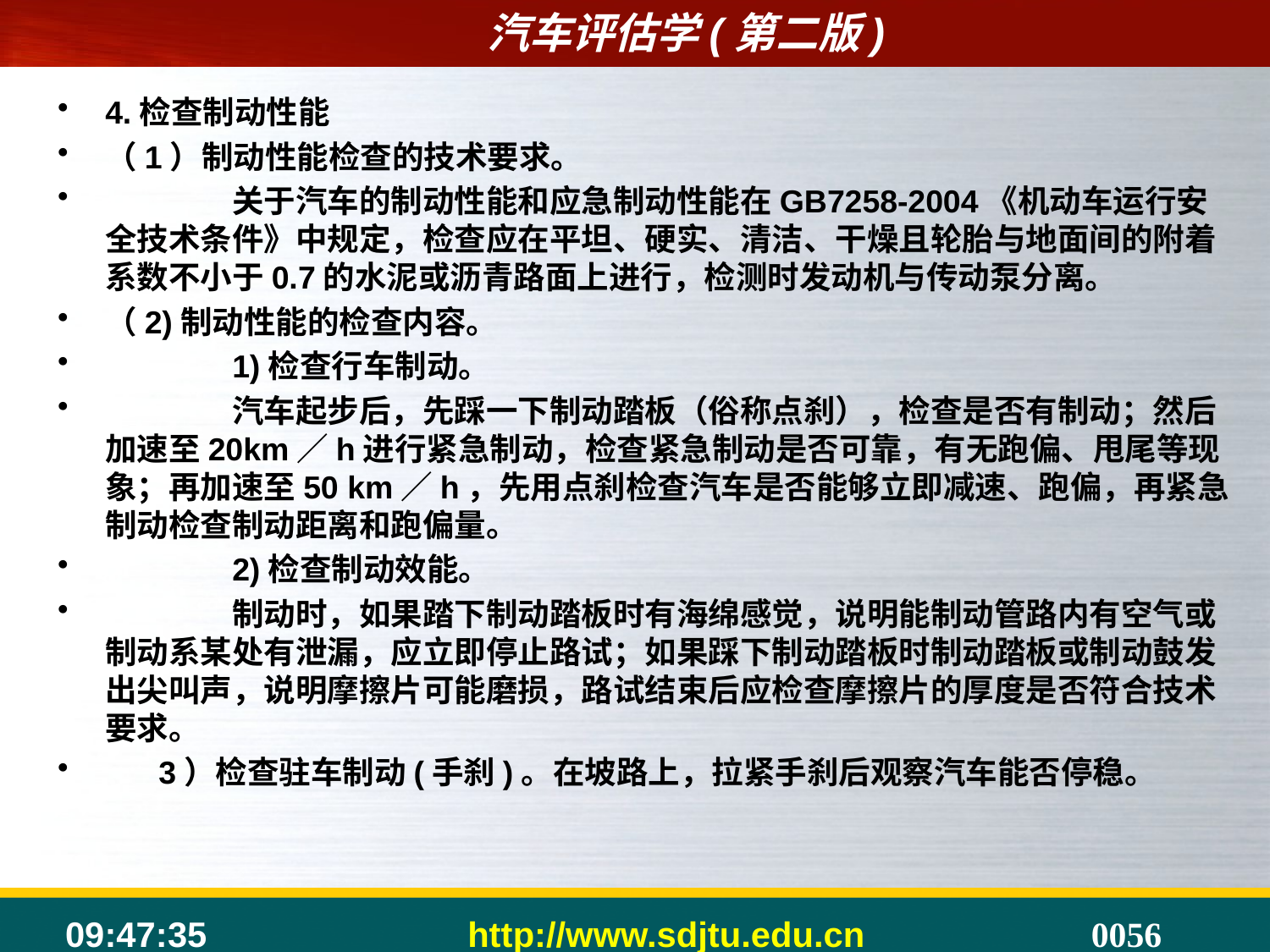

4.检查制动性能
（1）制动性能检查的技术要求。
	关于汽车的制动性能和应急制动性能在GB7258-2004《机动车运行安全技术条件》中规定，检查应在平坦、硬实、清洁、干燥且轮胎与地面间的附着系数不小于0.7的水泥或沥青路面上进行，检测时发动机与传动泵分离。
（2)制动性能的检查内容。
	1)检查行车制动。
	汽车起步后，先踩一下制动踏板（俗称点刹），检查是否有制动；然后加速至20km／h进行紧急制动，检查紧急制动是否可靠，有无跑偏、甩尾等现象；再加速至50 km／h，先用点刹检查汽车是否能够立即减速、跑偏，再紧急制动检查制动距离和跑偏量。
	2)检查制动效能。
	制动时，如果踏下制动踏板时有海绵感觉，说明能制动管路内有空气或制动系某处有泄漏，应立即停止路试；如果踩下制动踏板时制动踏板或制动鼓发出尖叫声，说明摩擦片可能磨损，路试结束后应检查摩擦片的厚度是否符合技术要求。
      3）检查驻车制动(手刹)。在坡路上，拉紧手刹后观察汽车能否停稳。